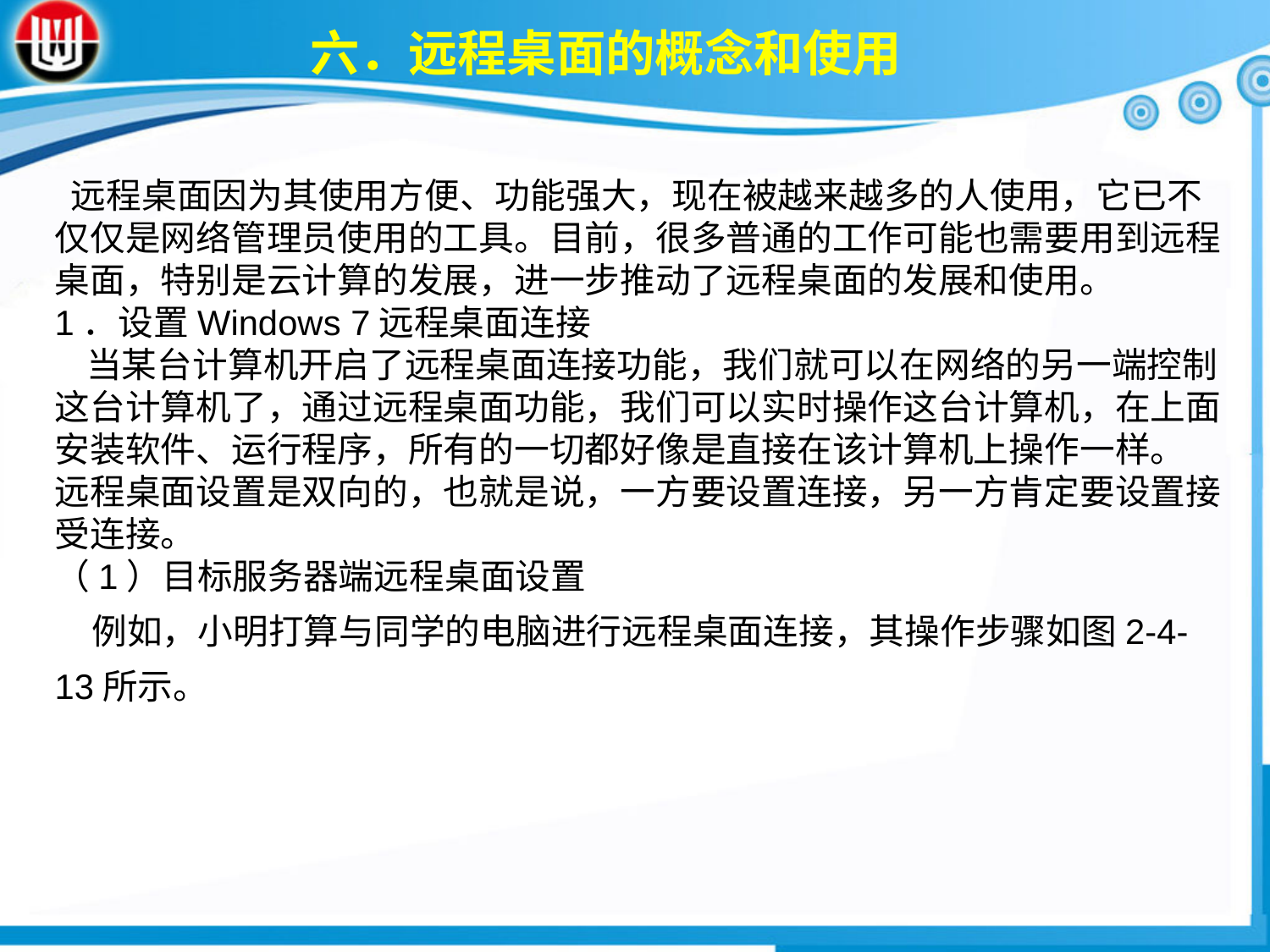

六．远程桌面的概念和使用
 远程桌面因为其使用方便、功能强大，现在被越来越多的人使用，它已不仅仅是网络管理员使用的工具。目前，很多普通的工作可能也需要用到远程桌面，特别是云计算的发展，进一步推动了远程桌面的发展和使用。1．设置Windows 7远程桌面连接   当某台计算机开启了远程桌面连接功能，我们就可以在网络的另一端控制这台计算机了，通过远程桌面功能，我们可以实时操作这台计算机，在上面安装软件、运行程序，所有的一切都好像是直接在该计算机上操作一样。远程桌面设置是双向的，也就是说，一方要设置连接，另一方肯定要设置接受连接。（1）目标服务器端远程桌面设置例如，小明打算与同学的电脑进行远程桌面连接，其操作步骤如图2-4-13所示。